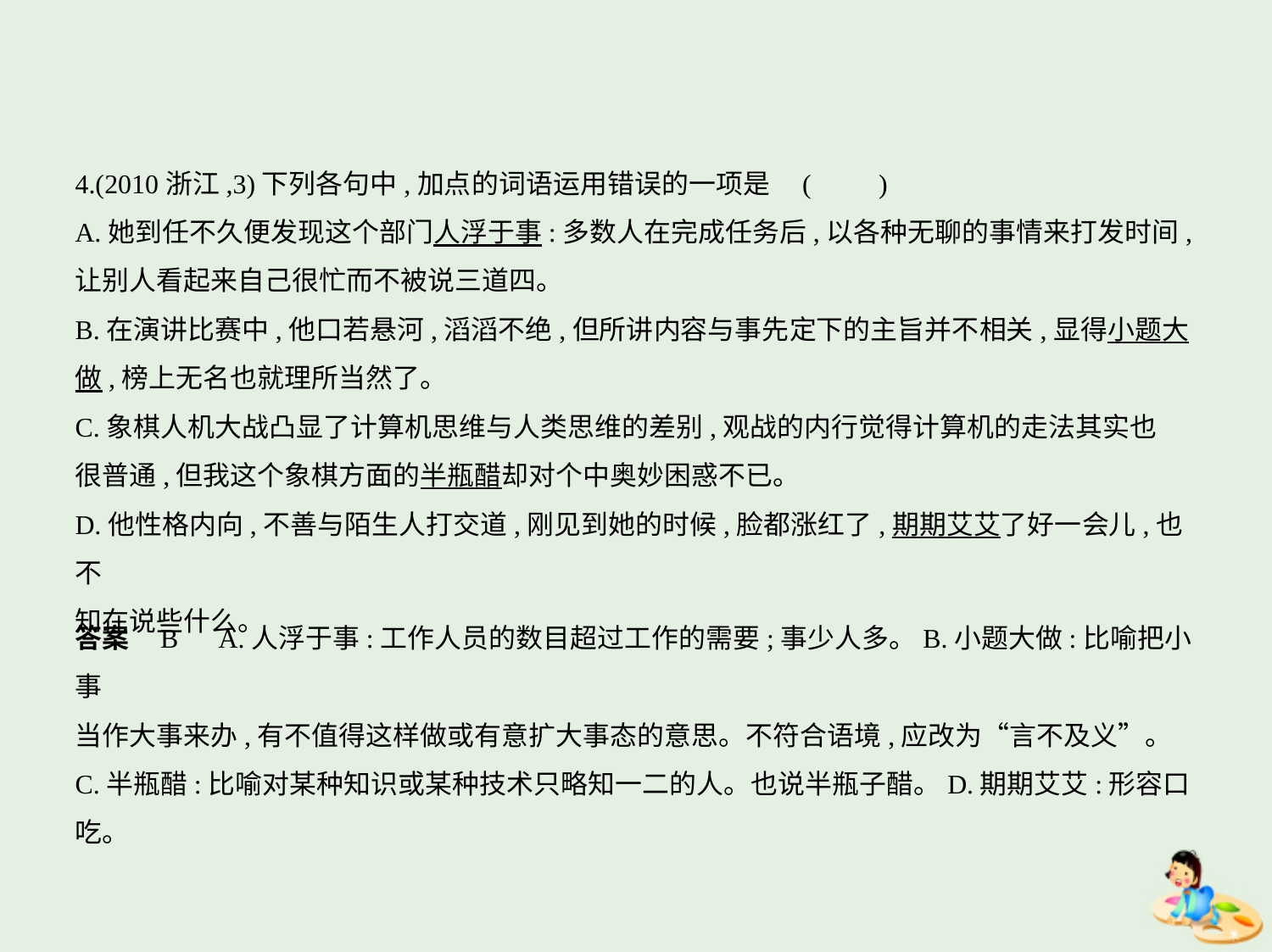

4.(2010浙江,3)下列各句中,加点的词语运用错误的一项是 (　　)
A.她到任不久便发现这个部门人浮于事:多数人在完成任务后,以各种无聊的事情来打发时间,
让别人看起来自己很忙而不被说三道四。
B.在演讲比赛中,他口若悬河,滔滔不绝,但所讲内容与事先定下的主旨并不相关,显得小题大
做,榜上无名也就理所当然了。
C.象棋人机大战凸显了计算机思维与人类思维的差别,观战的内行觉得计算机的走法其实也
很普通,但我这个象棋方面的半瓶醋却对个中奥妙困惑不已。
D.他性格内向,不善与陌生人打交道,刚见到她的时候,脸都涨红了,期期艾艾了好一会儿,也不
知在说些什么。
答案    B　A.人浮于事:工作人员的数目超过工作的需要;事少人多。B.小题大做:比喻把小事
当作大事来办,有不值得这样做或有意扩大事态的意思。不符合语境,应改为“言不及义”。
C.半瓶醋:比喻对某种知识或某种技术只略知一二的人。也说半瓶子醋。D.期期艾艾:形容口吃。